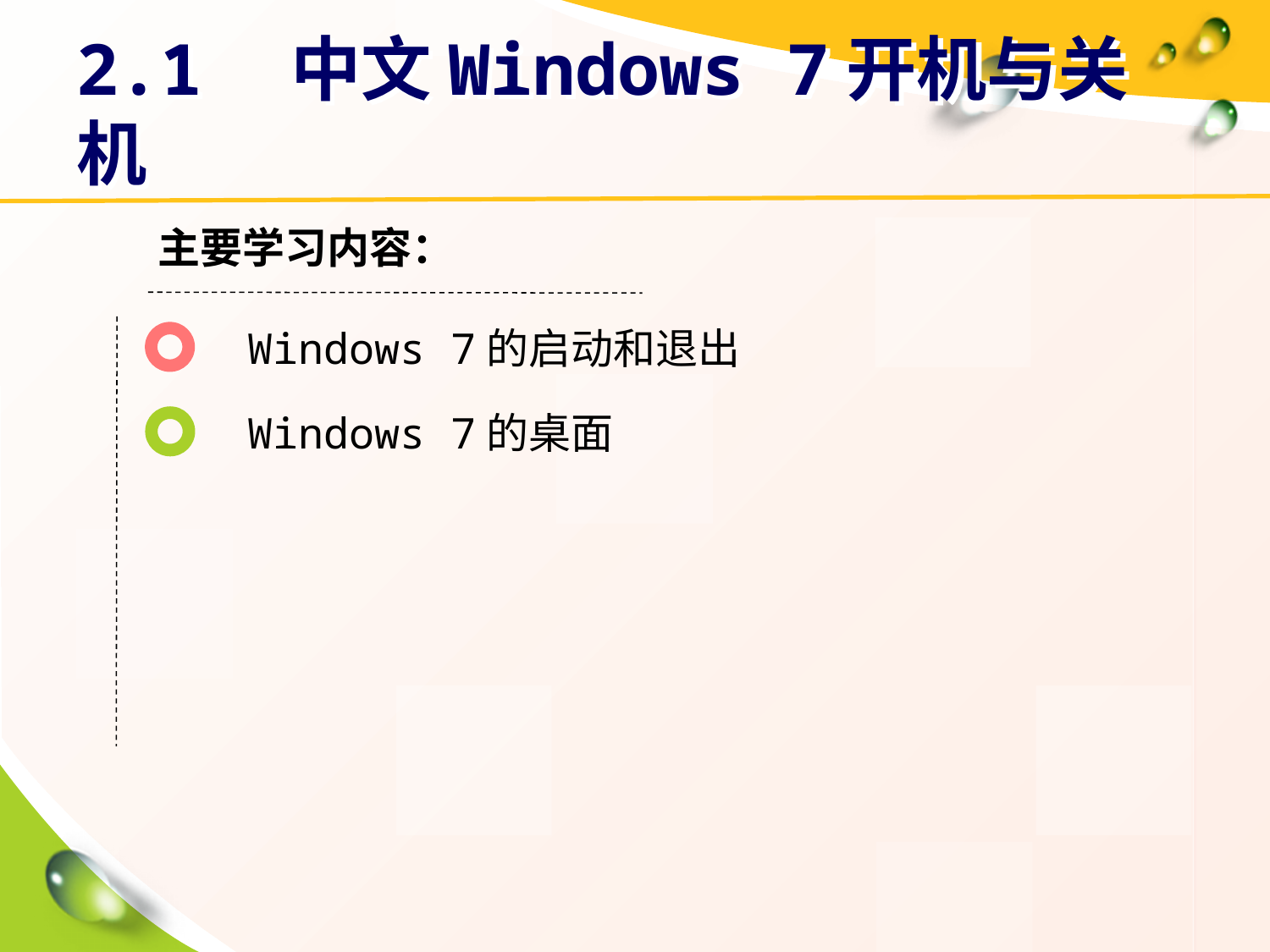

# 2.1　中文Windows 7开机与关机

主要学习内容：
Windows 7的启动和退出

Windows 7的桌面